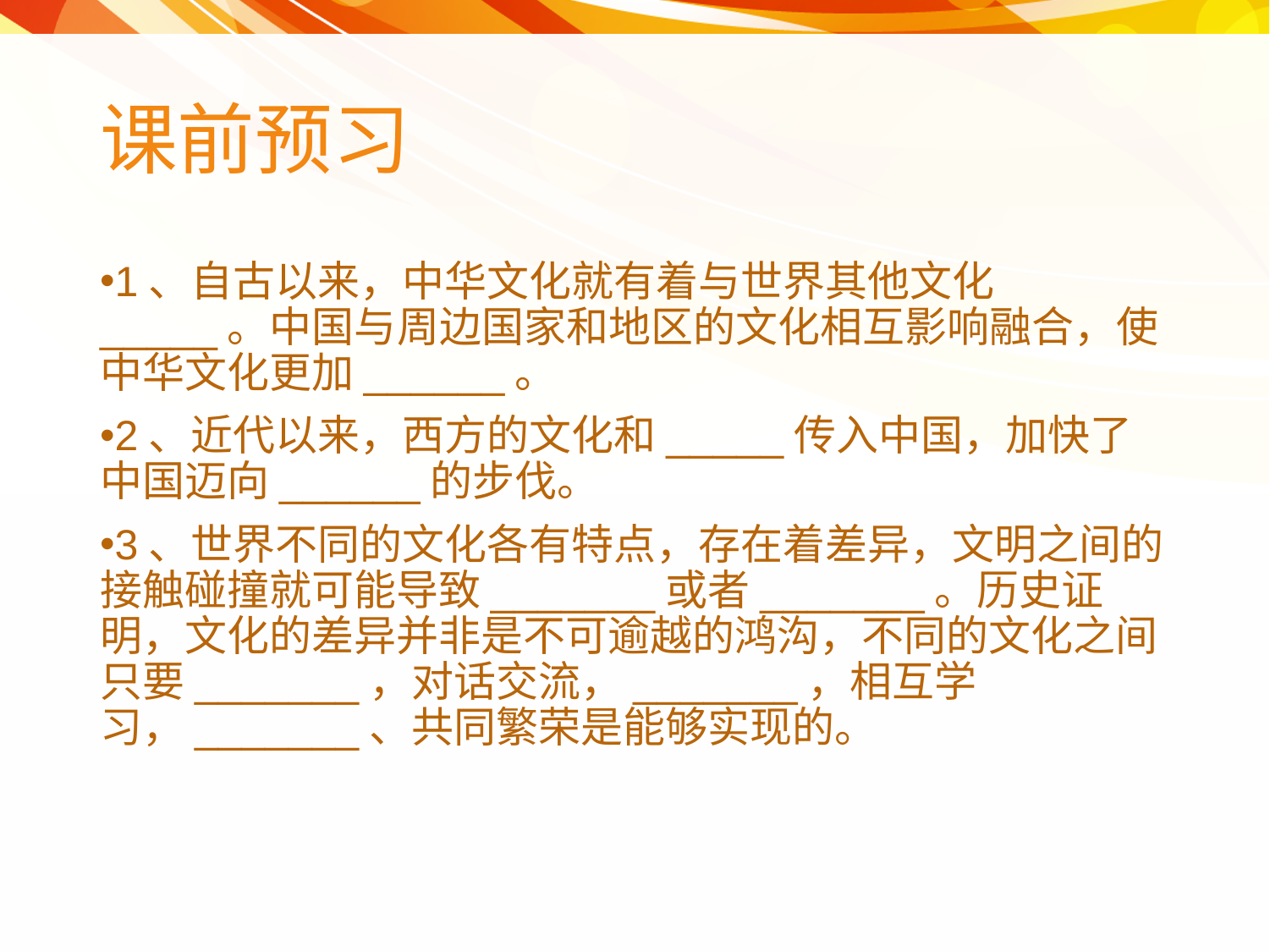

# 课前预习
1、自古以来，中华文化就有着与世界其他文化_____。中国与周边国家和地区的文化相互影响融合，使中华文化更加______。
2、近代以来，西方的文化和_____传入中国，加快了中国迈向______的步伐。
3、世界不同的文化各有特点，存在着差异，文明之间的接触碰撞就可能导致_______或者_______。历史证明，文化的差异并非是不可逾越的鸿沟，不同的文化之间只要_______，对话交流，_______，相互学习，_______、共同繁荣是能够实现的。